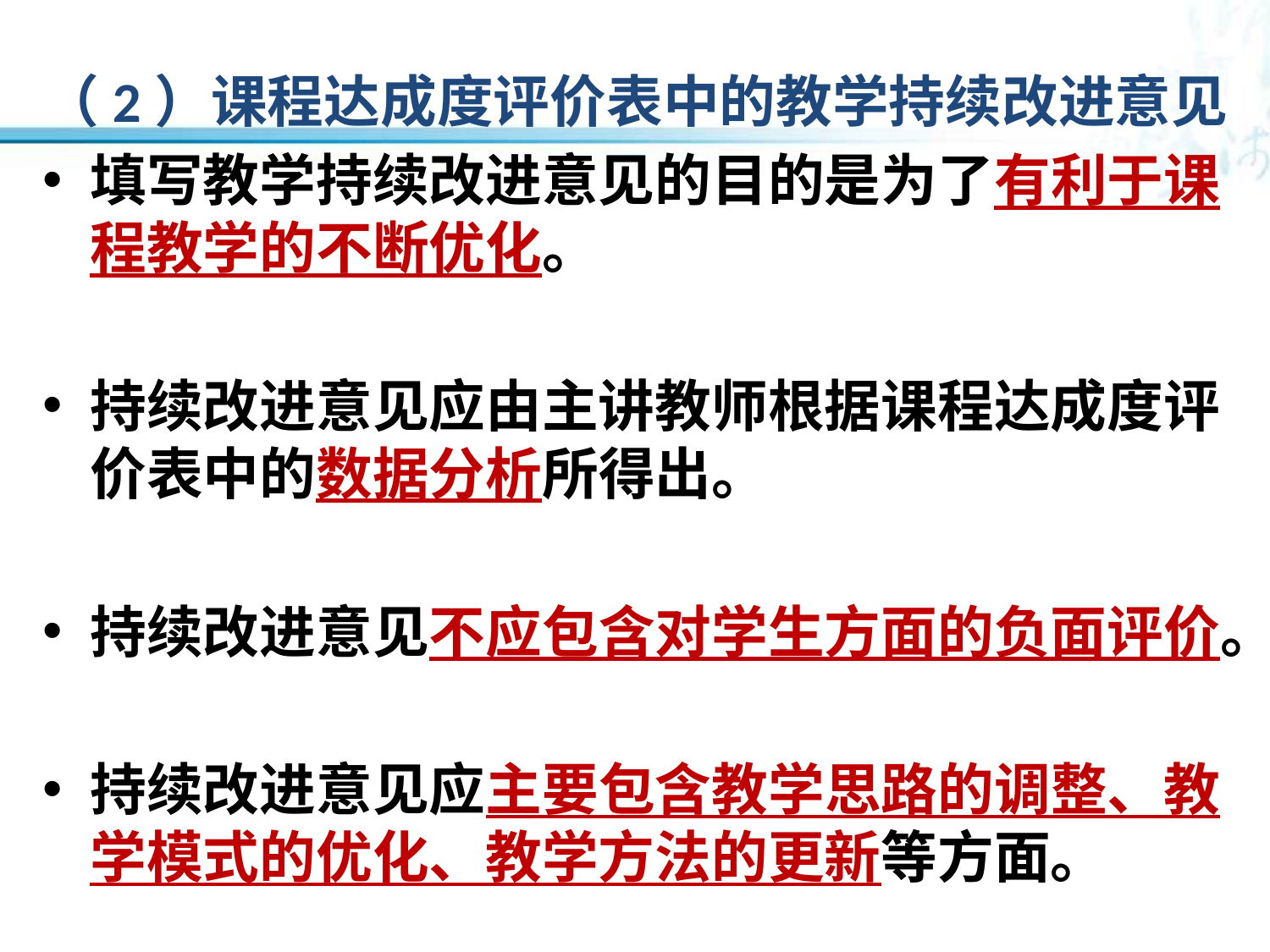

（2）课程达成度评价表中的教学持续改进意见
填写教学持续改进意见的目的是为了有利于课程教学的不断优化。

持续改进意见应由主讲教师根据课程达成度评价表中的数据分析所得出。

持续改进意见不应包含对学生方面的负面评价。

持续改进意见应主要包含教学思路的调整、教学模式的优化、教学方法的更新等方面。